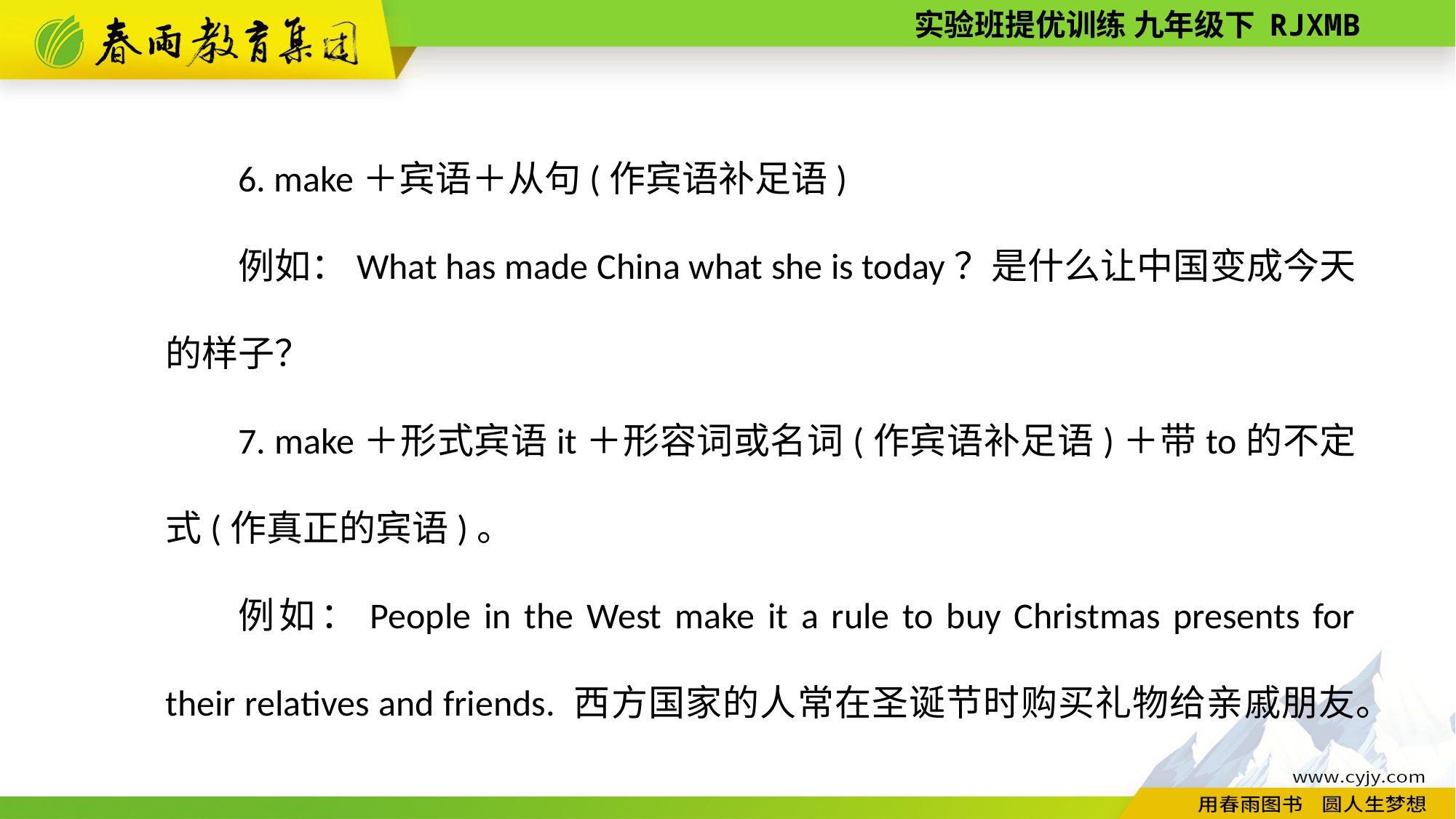

6. make＋宾语＋从句(作宾语补足语)
例如：What has made China what she is today？是什么让中国变成今天的样子？
7. make＋形式宾语it＋形容词或名词(作宾语补足语)＋带to的不定式(作真正的宾语)。
例如：People in the West make it a rule to buy Christmas presents for their relatives and friends. 西方国家的人常在圣诞节时购买礼物给亲戚朋友。